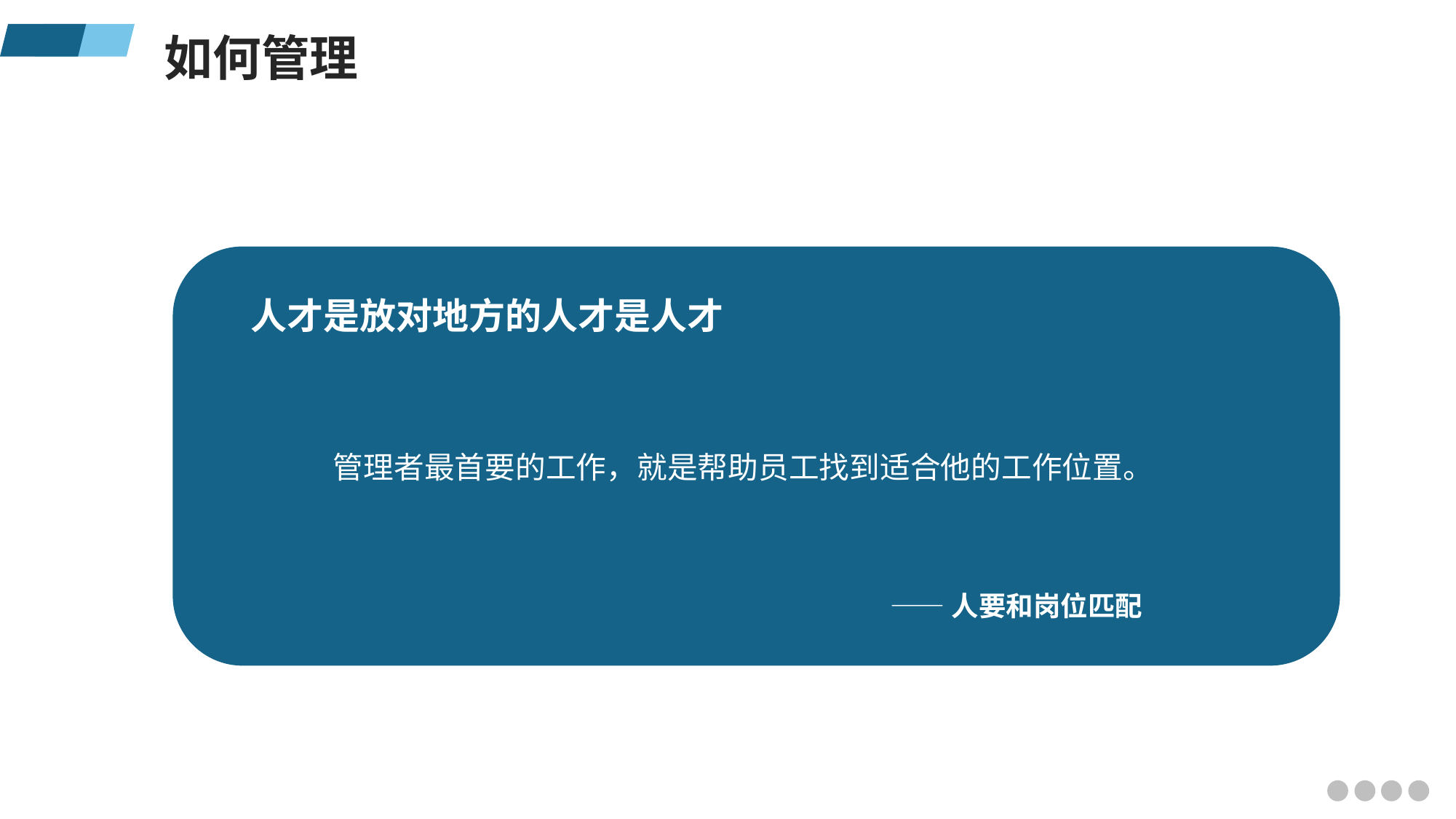

如何管理

人才是放对地方的人才是人才
管理者最首要的工作，就是帮助员工找到适合他的工作位置。

——人要和岗位匹配